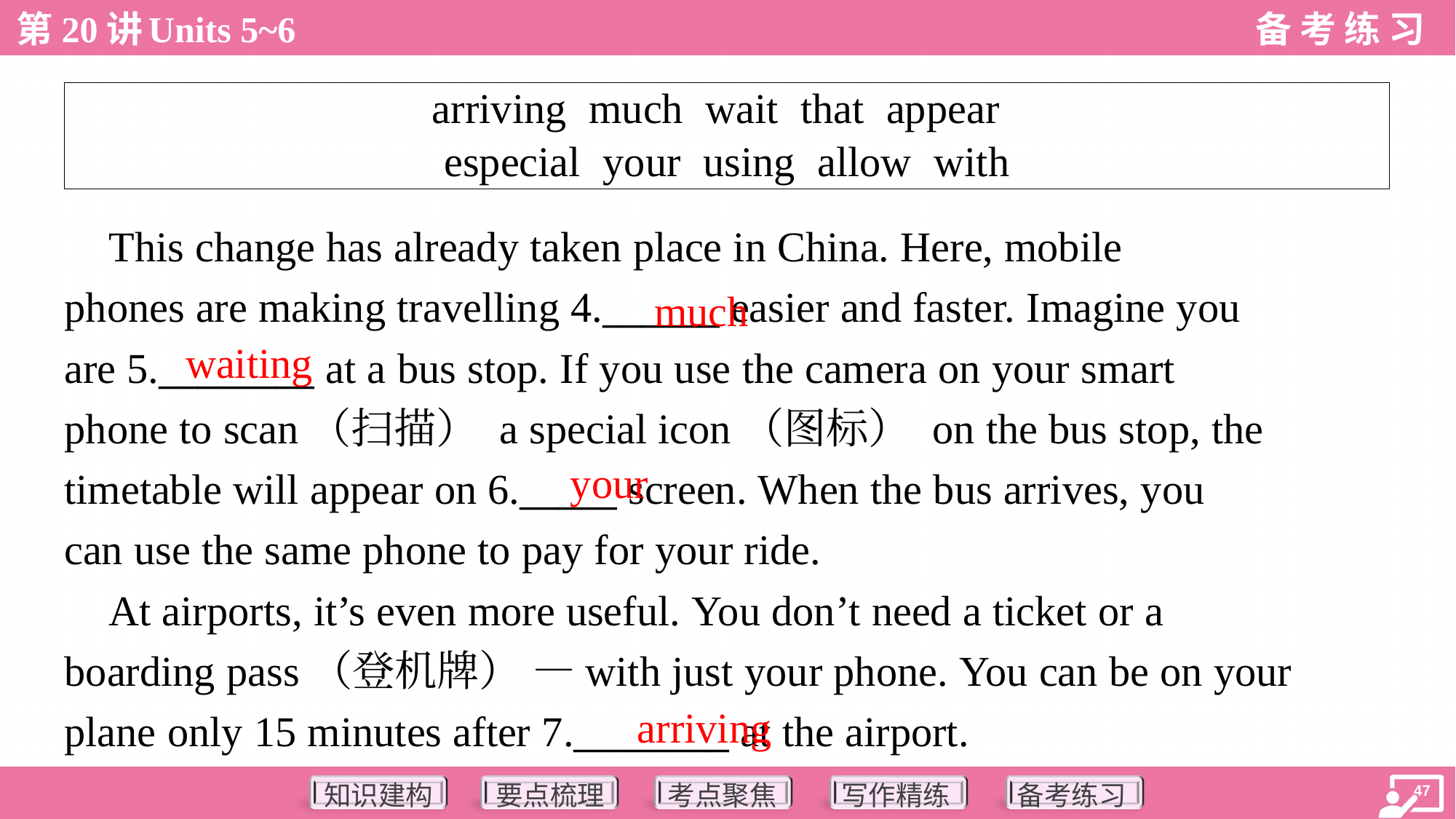

| arriving much wait that appear especial your using allow with |
| --- |
    This change has already taken place in China. Here, mobile
phones are making travelling 4.______ easier and faster. Imagine you
are 5.________ at a bus stop. If you use the camera on your smart
phone to scan（扫描） a special icon（图标） on the bus stop, the
timetable will appear on 6._____ screen. When the bus arrives, you
can use the same phone to pay for your ride.
    At airports, it’s even more useful. You don’t need a ticket or a
boarding pass（登机牌） —with just your phone. You can be on your
plane only 15 minutes after 7.________ at the airport.
much
waiting
your

arriving